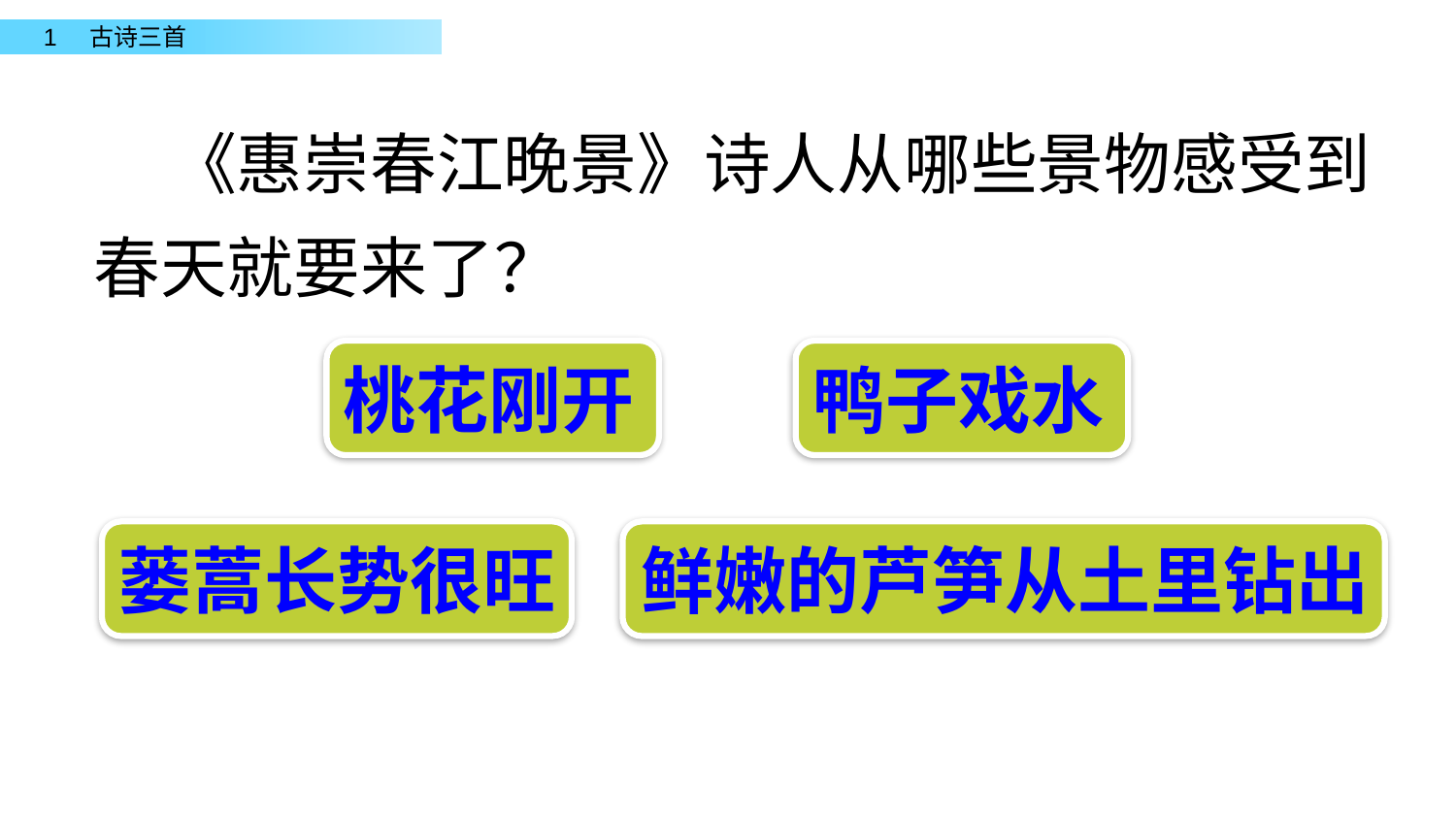

《惠崇春江晚景》诗人从哪些景物感受到春天就要来了？

桃花刚开

鸭子戏水

蒌蒿长势很旺

鲜嫩的芦笋从土里钻出